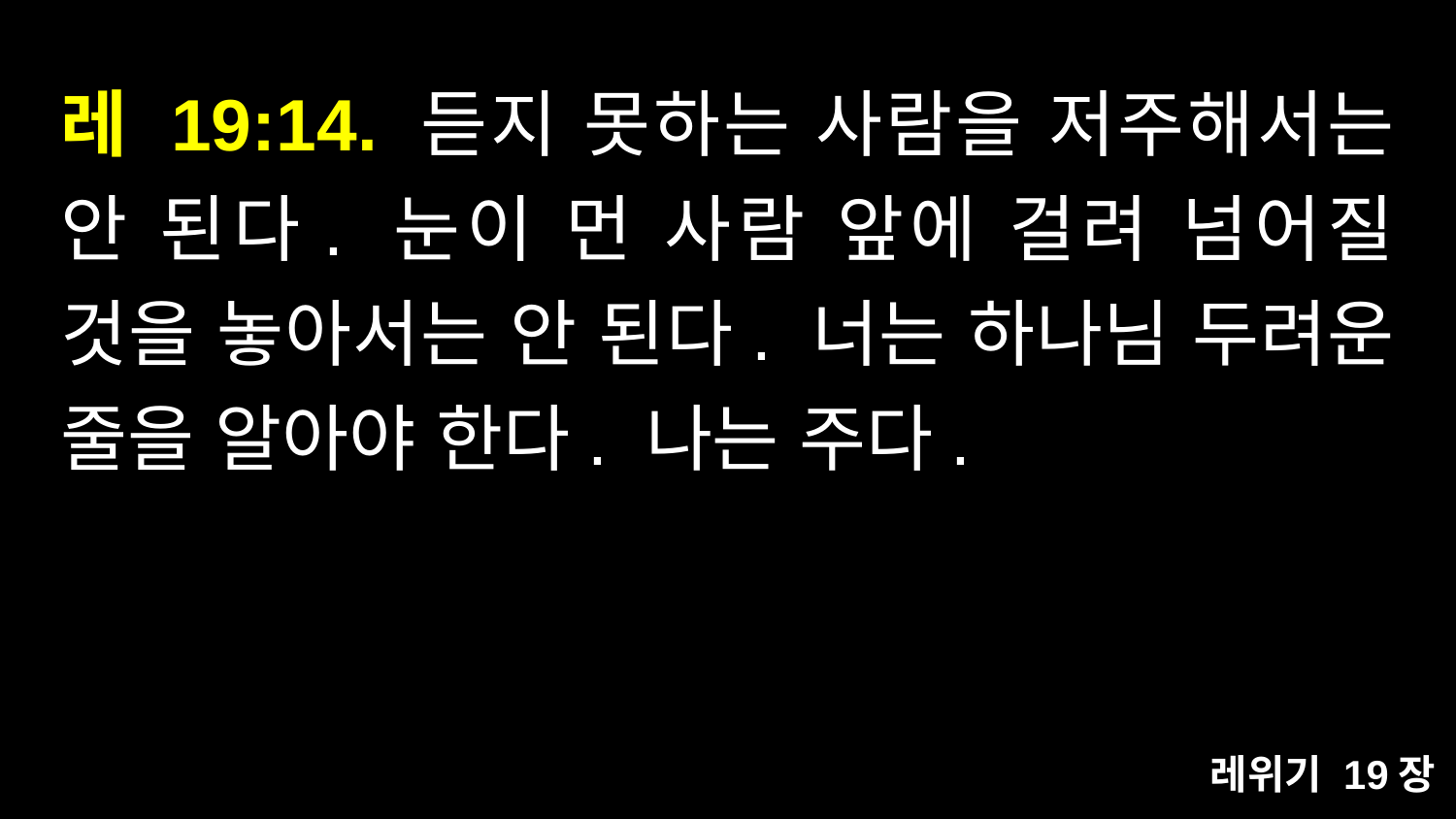

# 레 19:14. 듣지 못하는 사람을 저주해서는 안 된다. 눈이 먼 사람 앞에 걸려 넘어질 것을 놓아서는 안 된다. 너는 하나님 두려운 줄을 알아야 한다. 나는 주다.
레위기 19장